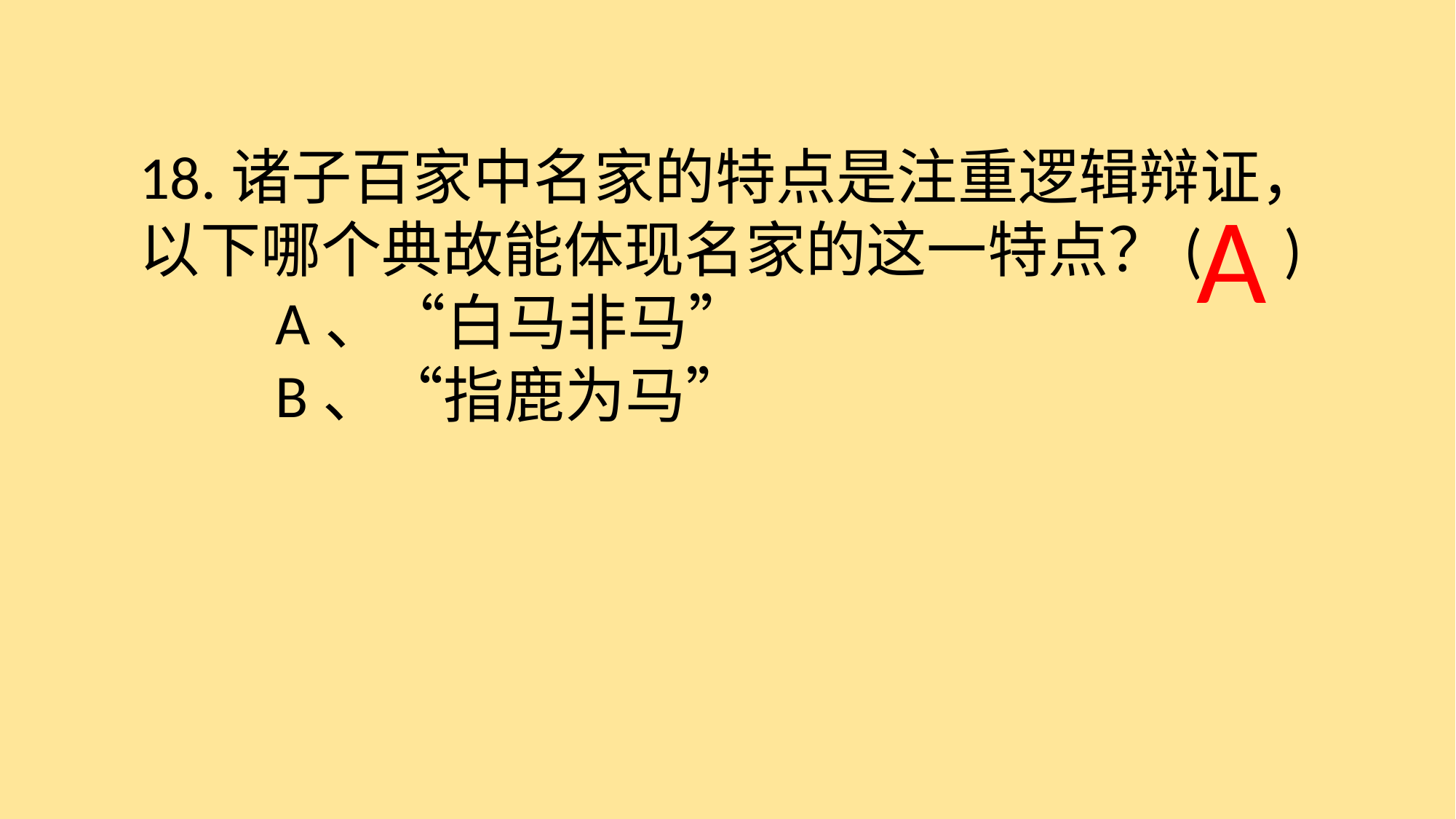

18.诸子百家中名家的特点是注重逻辑辩证，以下哪个典故能体现名家的这一特点？(      )
　　A、“白马非马”
　　B、“指鹿为马”
  A